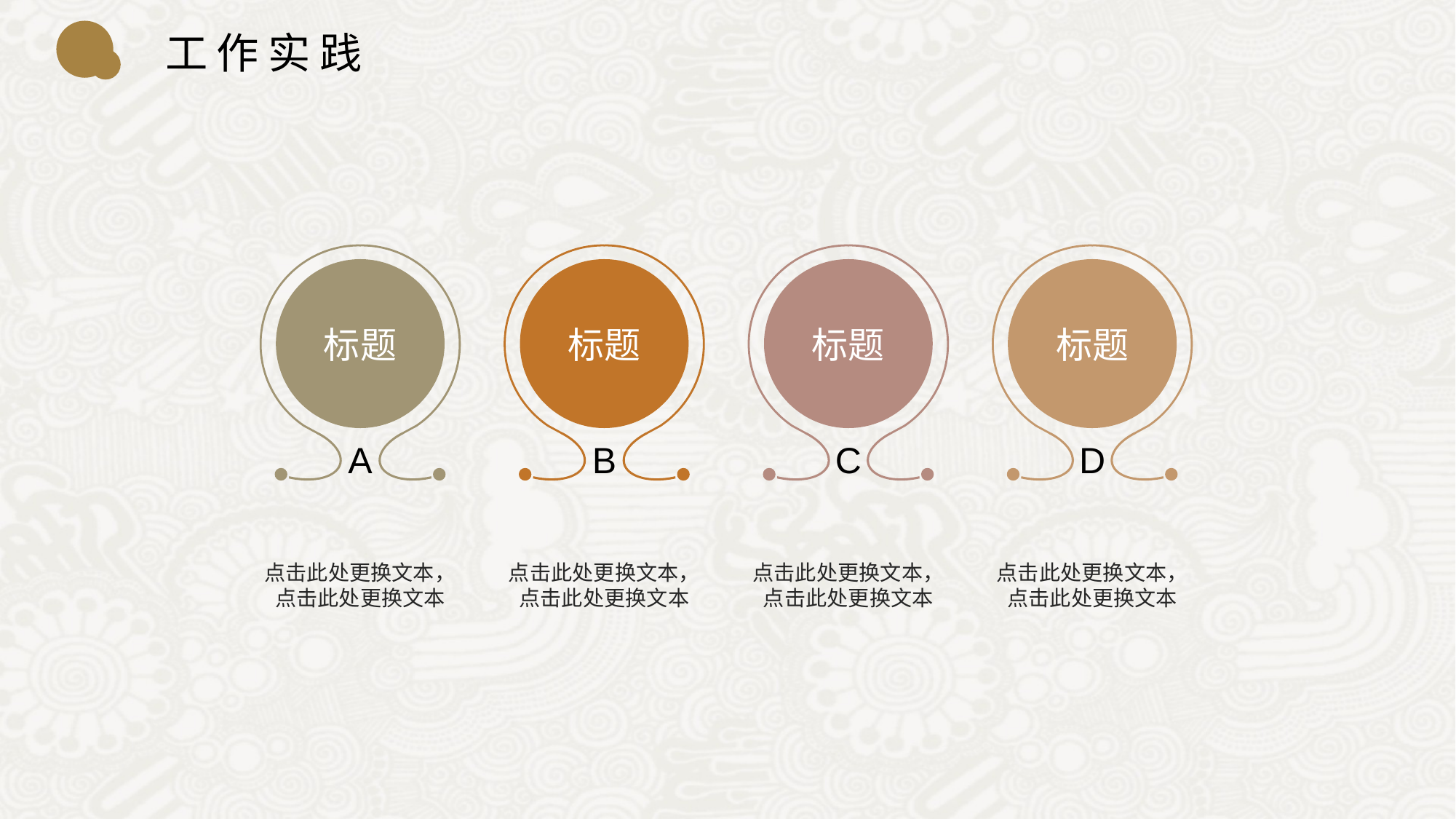

工作实践
A
标题
B
标题
C
标题
D
标题
点击此处更换文本，点击此处更换文本
点击此处更换文本，点击此处更换文本
点击此处更换文本，点击此处更换文本
点击此处更换文本，点击此处更换文本